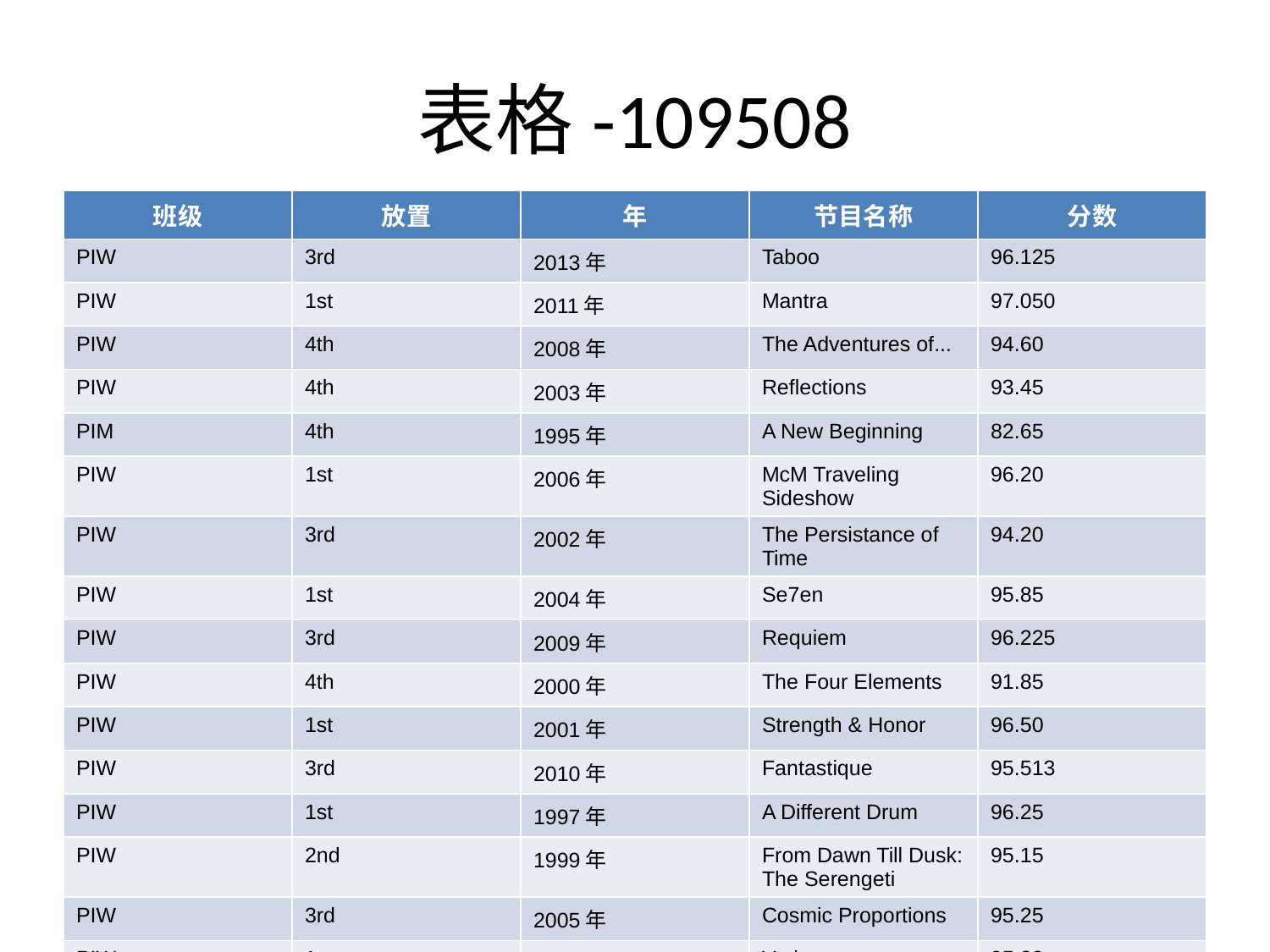

# 表格-109508
| 班级 | 放置 | 年 | 节目名称 | 分数 |
| --- | --- | --- | --- | --- |
| PIW | 3rd | 2013年 | Taboo | 96.125 |
| PIW | 1st | 2011年 | Mantra | 97.050 |
| PIW | 4th | 2008年 | The Adventures of... | 94.60 |
| PIW | 4th | 2003年 | Reflections | 93.45 |
| PIM | 4th | 1995年 | A New Beginning | 82.65 |
| PIW | 1st | 2006年 | McM Traveling Sideshow | 96.20 |
| PIW | 3rd | 2002年 | The Persistance of Time | 94.20 |
| PIW | 1st | 2004年 | Se7en | 95.85 |
| PIW | 3rd | 2009年 | Requiem | 96.225 |
| PIW | 4th | 2000年 | The Four Elements | 91.85 |
| PIW | 1st | 2001年 | Strength & Honor | 96.50 |
| PIW | 3rd | 2010年 | Fantastique | 95.513 |
| PIW | 1st | 1997年 | A Different Drum | 96.25 |
| PIW | 2nd | 1999年 | From Dawn Till Dusk: The Serengeti | 95.15 |
| PIW | 3rd | 2005年 | Cosmic Proportions | 95.25 |
| PIW | 1st | 1998年 | Vodun | 95.30 |
| PIW | 2nd | 2012年 | Nü-Tribe | 95.500 |
| PIW | 2nd | 2007年 | E=McM | 96.30 |
| PIM | 1st | 1996年 | Color of Rhythm | 95.10 |